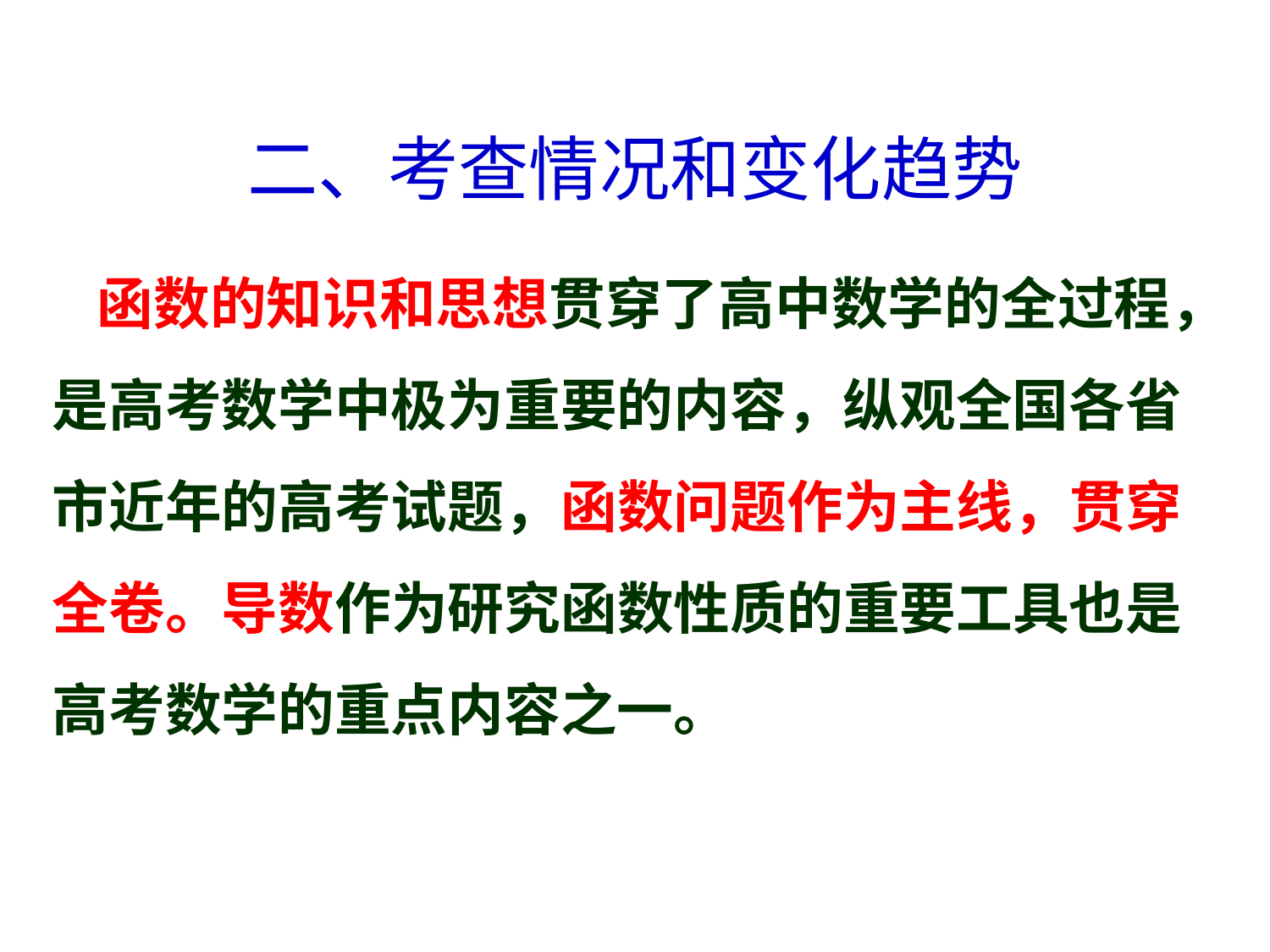

二、考查情况和变化趋势
   函数的知识和思想贯穿了高中数学的全过程，是高考数学中极为重要的内容，纵观全国各省市近年的高考试题，函数问题作为主线，贯穿全卷。导数作为研究函数性质的重要工具也是高考数学的重点内容之一。